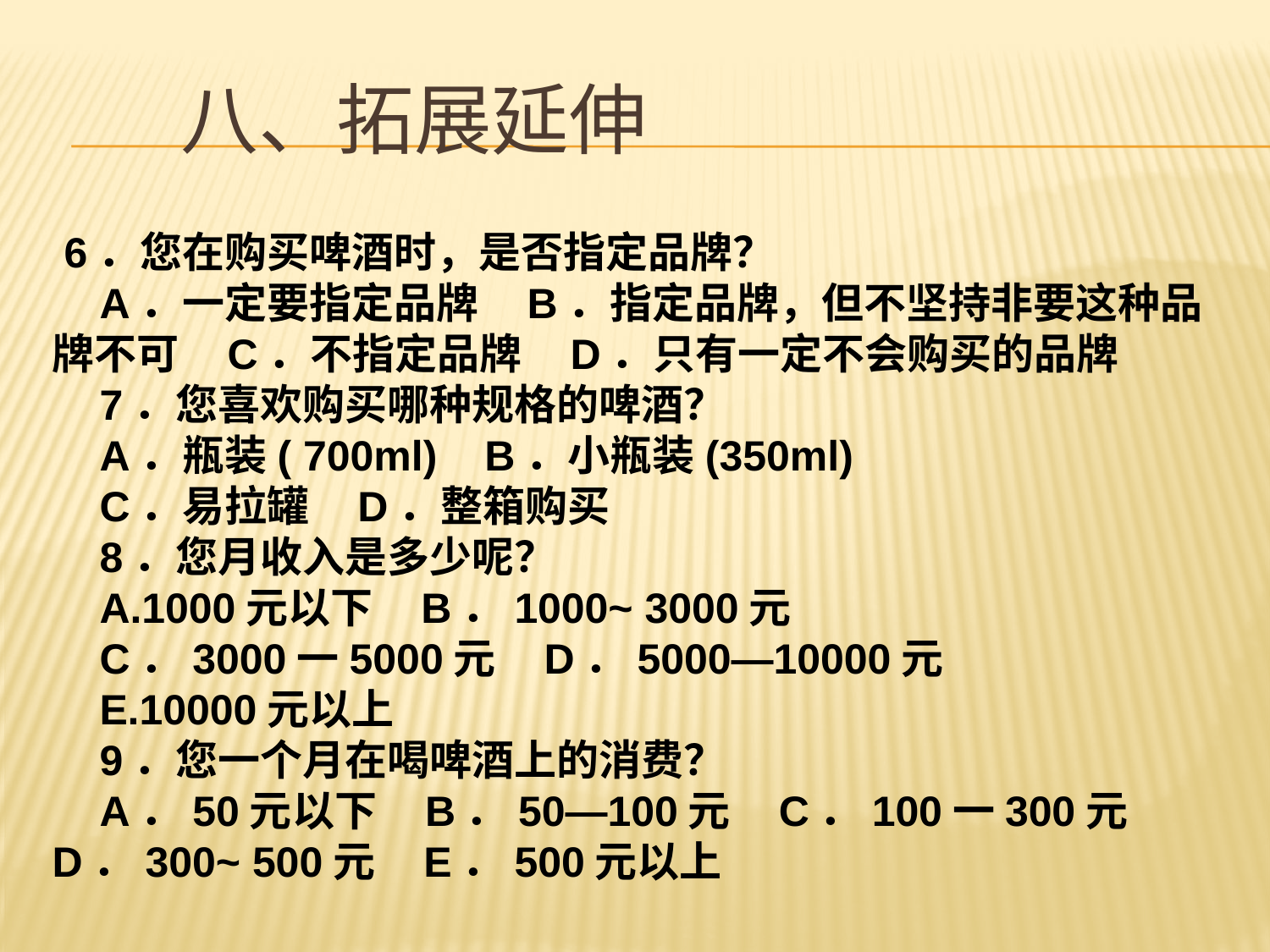

# 八、拓展延伸
 6．您在购买啤酒时，是否指定品牌？
    A．一定要指定品牌    B．指定品牌，但不坚持非要这种品牌不可    C．不指定品牌    D．只有一定不会购买的品牌
    7．您喜欢购买哪种规格的啤酒？
    A．瓶装( 700ml)    B．小瓶装(350ml)
    C．易拉罐    D．整箱购买
    8．您月收入是多少呢？
    A.1000元以下    B．1000~ 3000元
    C．3000一5000元    D．5000—10000元
    E.10000元以上
    9．您一个月在喝啤酒上的消费？
    A．50元以下    B．50—100元    C．100一300元         D．300~ 500元    E．500元以上